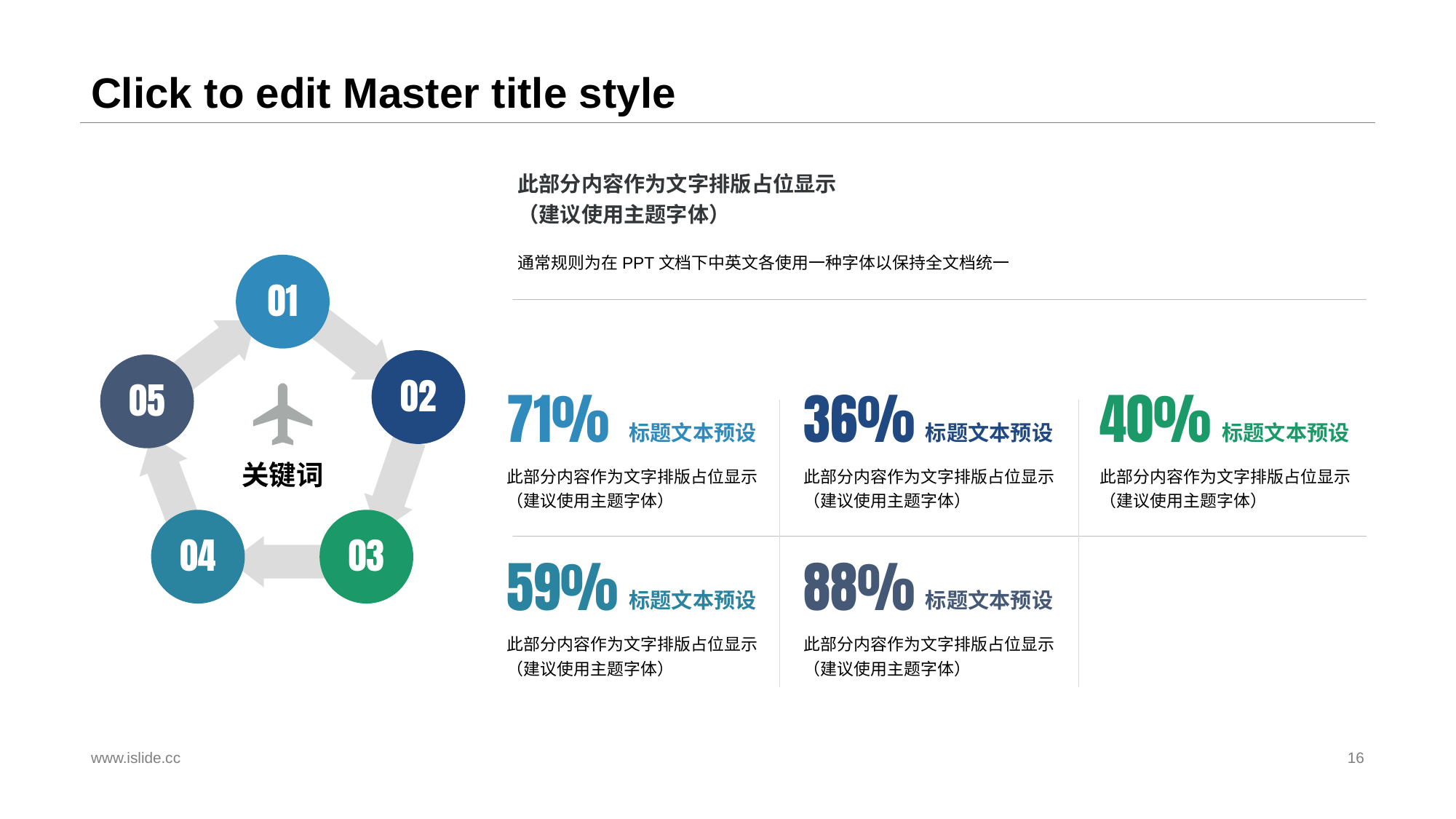

# Click to edit Master title style
此部分内容作为文字排版占位显示
（建议使用主题字体）
通常规则为在PPT文档下中英文各使用一种字体以保持全文档统一
01

02
05

71%
36%
40%
标题文本预设
标题文本预设
标题文本预设
关键词

此部分内容作为文字排版占位显示
（建议使用主题字体）
此部分内容作为文字排版占位显示
（建议使用主题字体）
此部分内容作为文字排版占位显示
（建议使用主题字体）
04
03

59%
88%
标题文本预设
标题文本预设
此部分内容作为文字排版占位显示
（建议使用主题字体）
此部分内容作为文字排版占位显示
（建议使用主题字体）
www.islide.cc
16